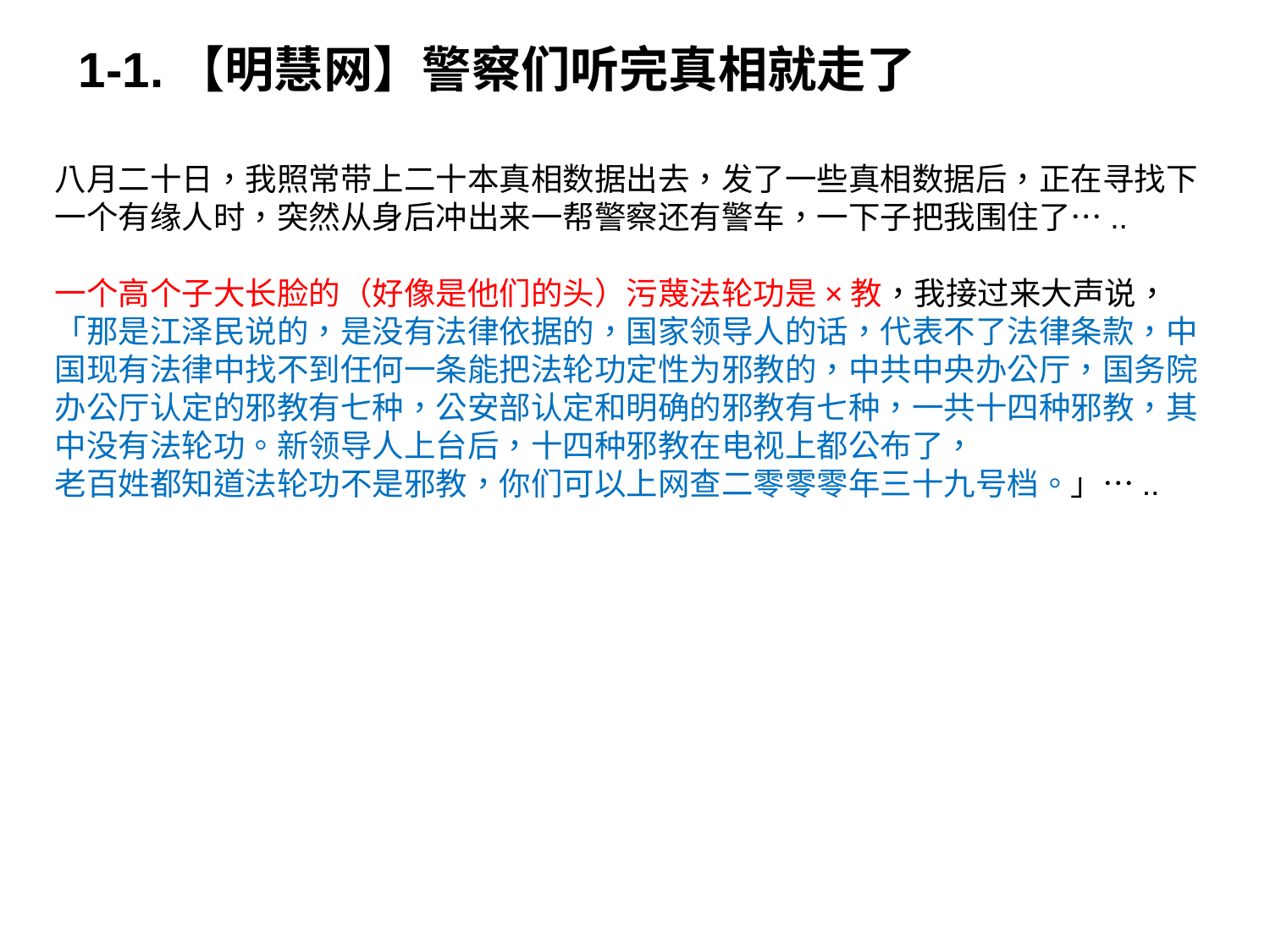

1-1.【明慧网】警察们听完真相就走了
八月二十日，我照常带上二十本真相数据出去，发了一些真相数据后，正在寻找下一个有缘人时，突然从身后冲出来一帮警察还有警车，一下子把我围住了…..

一个高个子大长脸的（好像是他们的头）污蔑法轮功是×教，我接过来大声说，「那是江泽民说的，是没有法律依据的，国家领导人的话，代表不了法律条款，中国现有法律中找不到任何一条能把法轮功定性为邪教的，中共中央办公厅，国务院办公厅认定的邪教有七种，公安部认定和明确的邪教有七种，一共十四种邪教，其中没有法轮功。新领导人上台后，十四种邪教在电视上都公布了，
老百姓都知道法轮功不是邪教，你们可以上网查二零零零年三十九号档。」…..